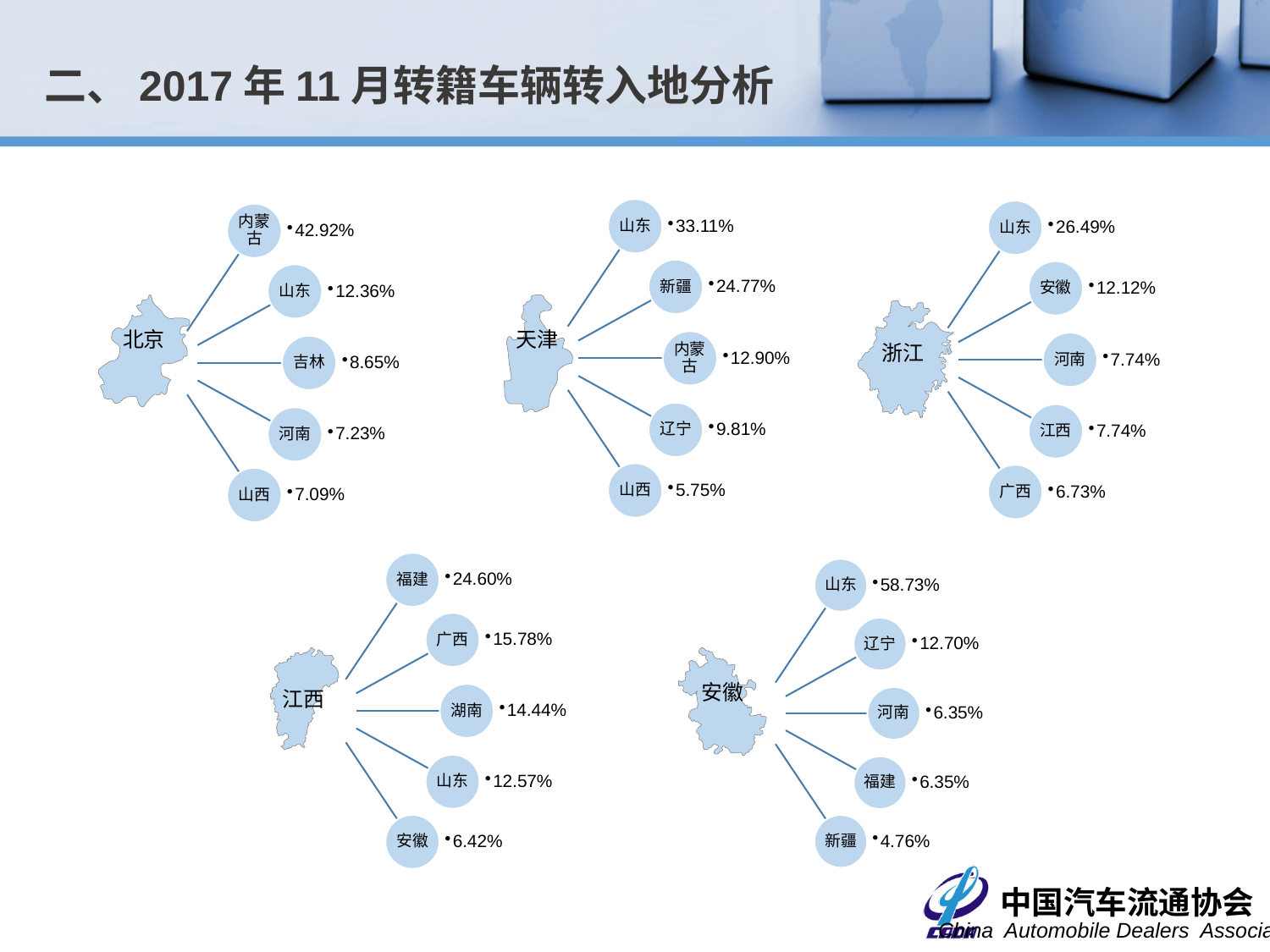

二、2017年11月转籍车辆转入地分析
山东
33.11%
新疆
24.77%
内蒙古
12.90%
辽宁
9.81%
山西
5.75%
山东
26.49%
安徽
12.12%
河南
7.74%
江西
7.74%
广西
6.73%
内蒙古
42.92%
山东
12.36%
吉林
8.65%
河南
7.23%
山西
7.09%

天津

北京

浙江
福建
24.60%
广西
15.78%
湖南
14.44%
山东
12.57%
安徽
6.42%
江西
山东
58.73%
辽宁
12.70%
河南
6.35%
福建
6.35%
新疆
4.76%

安徽